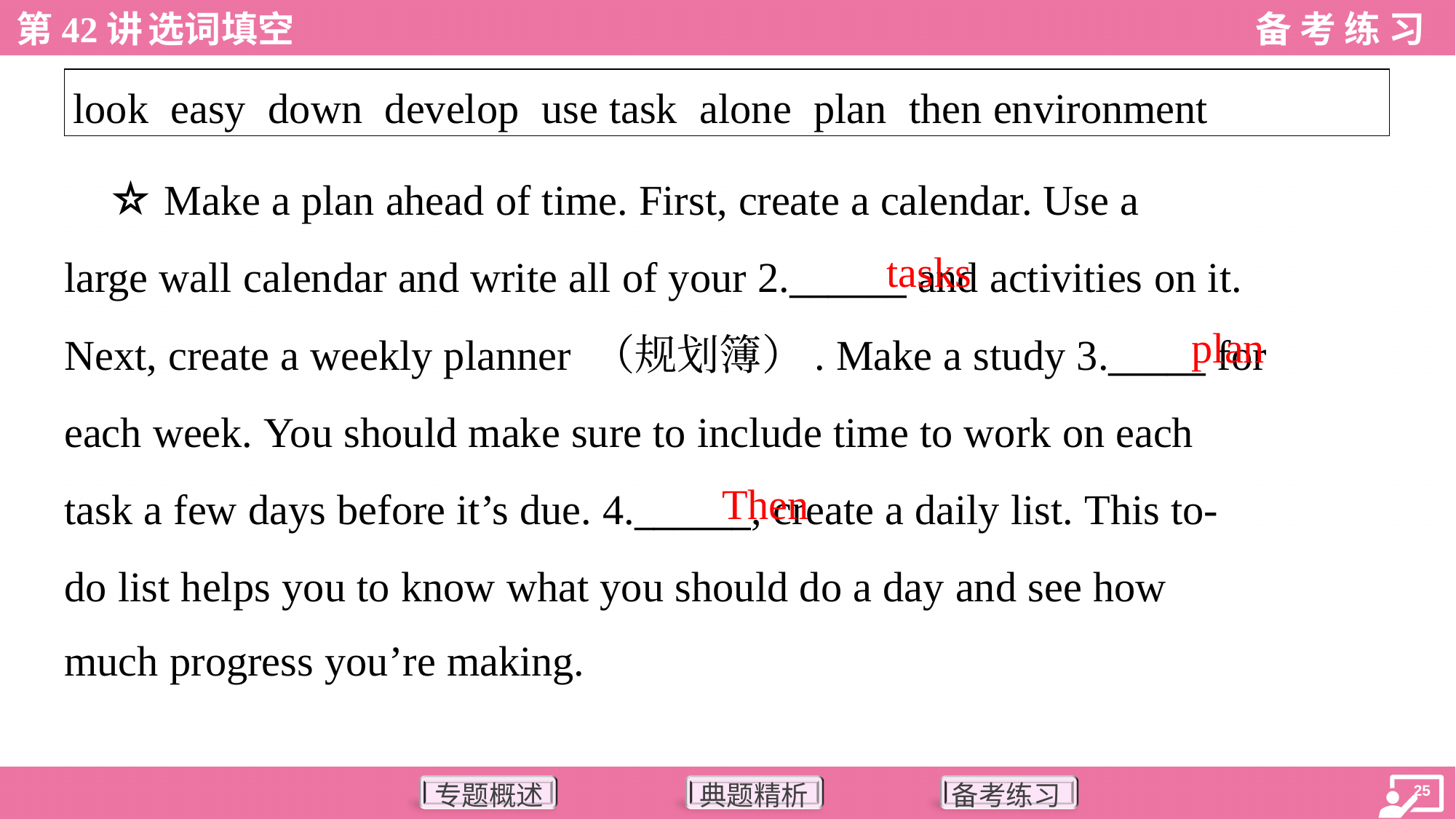

| look easy down develop use task alone plan then environment |
| --- |
    ☆ Make a plan ahead of time. First, create a calendar. Use a
large wall calendar and write all of your 2.______ and activities on it.
Next, create a weekly planner （规划簿）. Make a study 3._____ for
each week. You should make sure to include time to work on each
task a few days before it’s due. 4.______, create a daily list. This to-
do list helps you to know what you should do a day and see how
much progress you’re making.
tasks
plan
Then